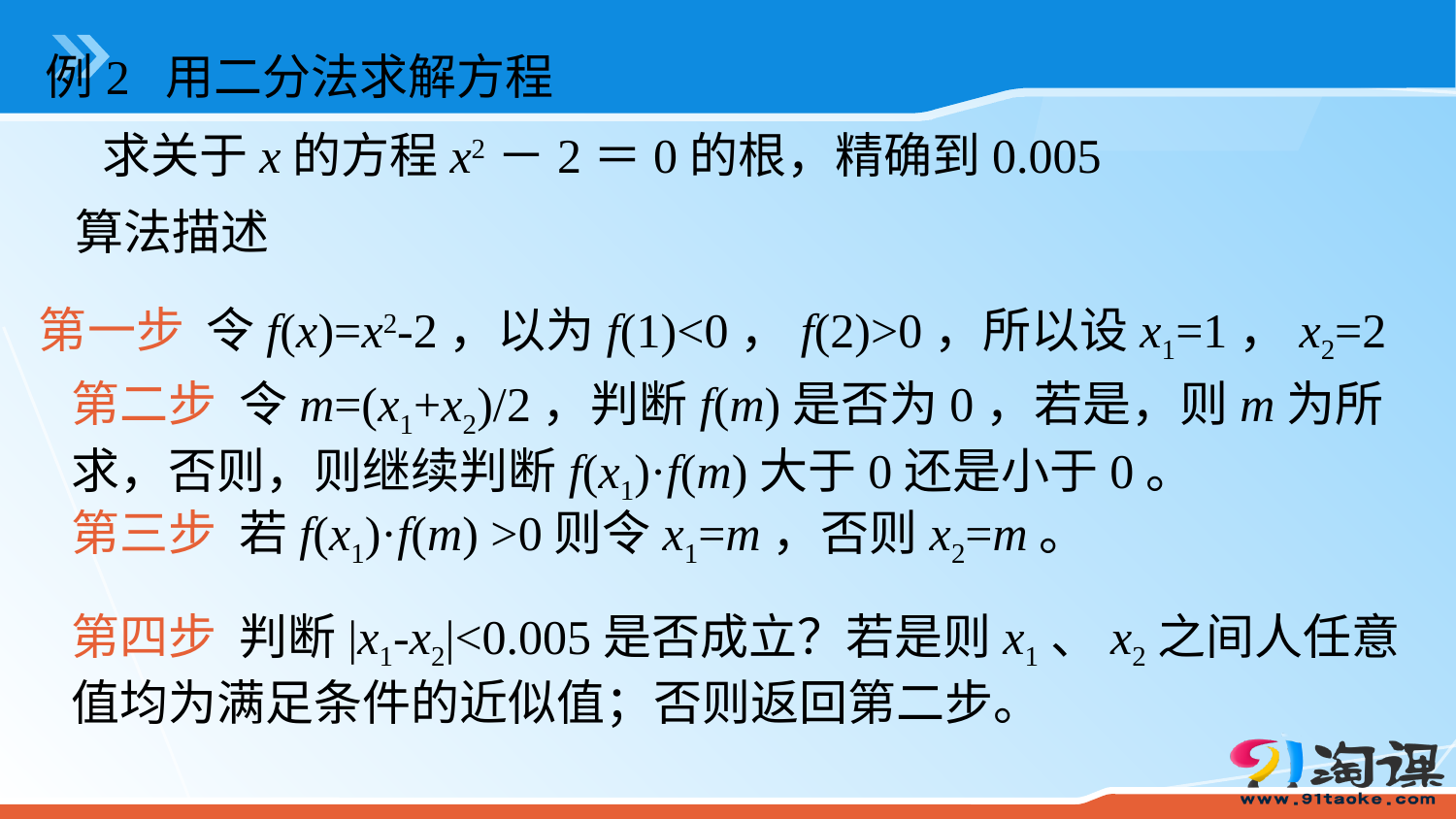

例2  用二分法求解方程
求关于x的方程x2－2＝0的根，精确到0.005
算法描述
第一步  令f(x)=x2-2，以为f(1)<0，f(2)>0，所以设x1=1，x2=2
第二步  令m=(x1+x2)/2，判断f(m)是否为0，若是，则m为所求，否则，则继续判断f(x1)·f(m)大于0还是小于0。
第三步  若f(x1)·f(m) >0则令x1=m，否则x2=m。
第四步  判断|x1-x2|<0.005是否成立？若是则x1、x2之间人任意值均为满足条件的近似值；否则返回第二步。